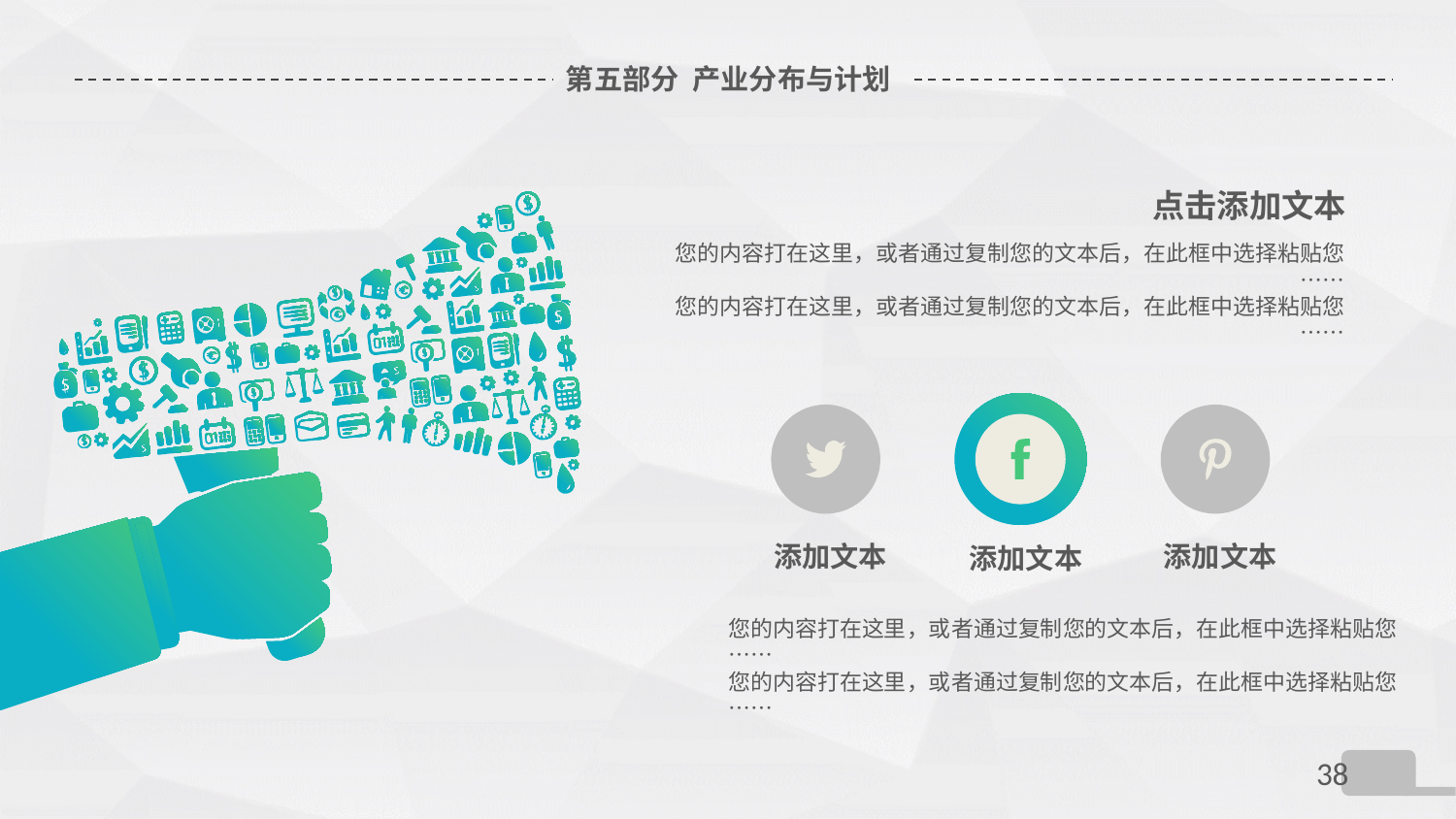

# 第五部分  产业分布与计划
点击添加文本

您的内容打在这里，或者通过复制您的文本后，在此框中选择粘贴您……
您的内容打在这里，或者通过复制您的文本后，在此框中选择粘贴您……

添加文本
添加文本
添加文本
您的内容打在这里，或者通过复制您的文本后，在此框中选择粘贴您……
您的内容打在这里，或者通过复制您的文本后，在此框中选择粘贴您……